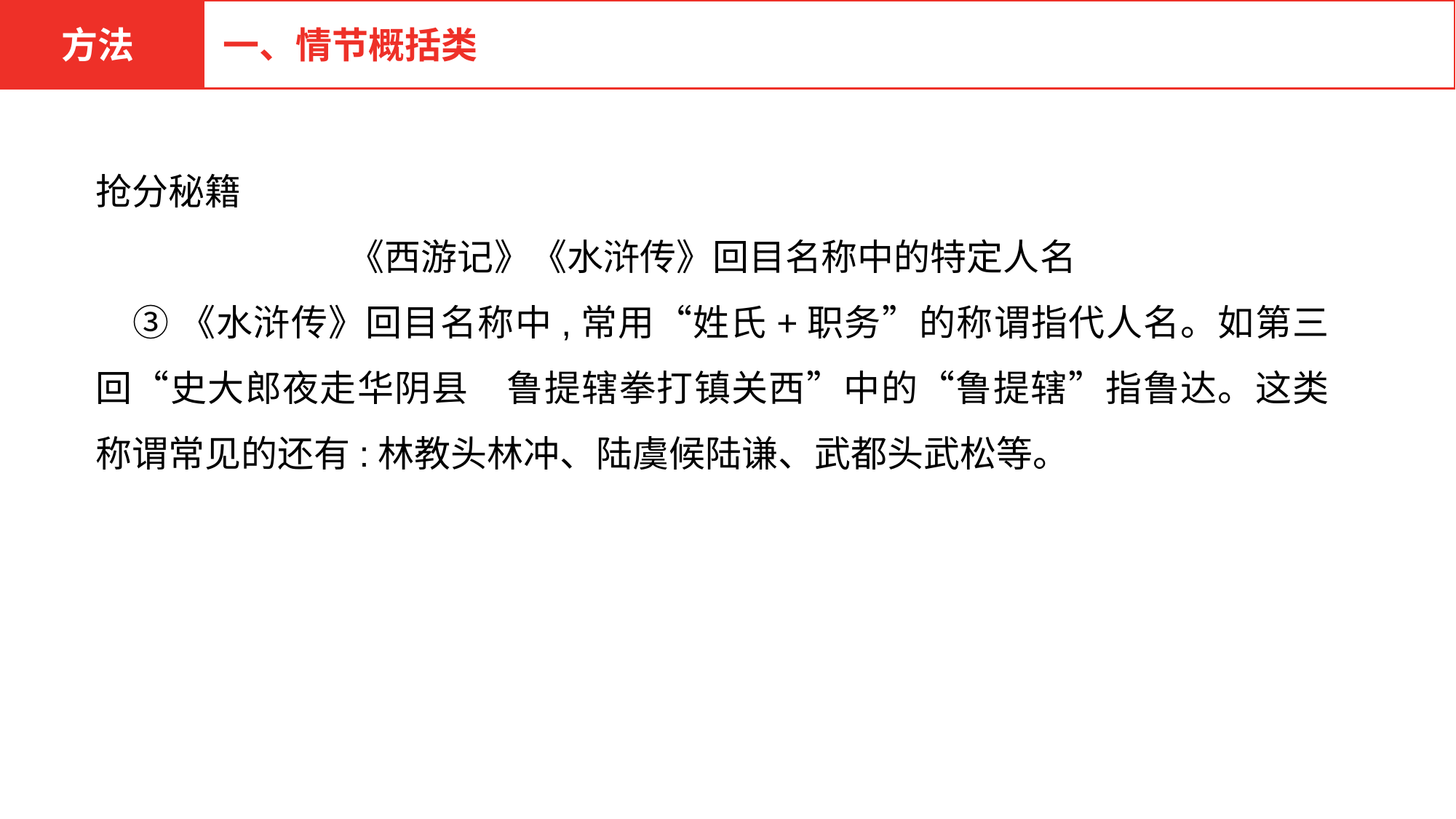

方法
一、情节概括类
抢分秘籍
《西游记》《水浒传》回目名称中的特定人名
    ③《水浒传》回目名称中,常用“姓氏+职务”的称谓指代人名。如第三回“史大郎夜走华阴县　鲁提辖拳打镇关西”中的“鲁提辖”指鲁达。这类称谓常见的还有:林教头林冲、陆虞候陆谦、武都头武松等。